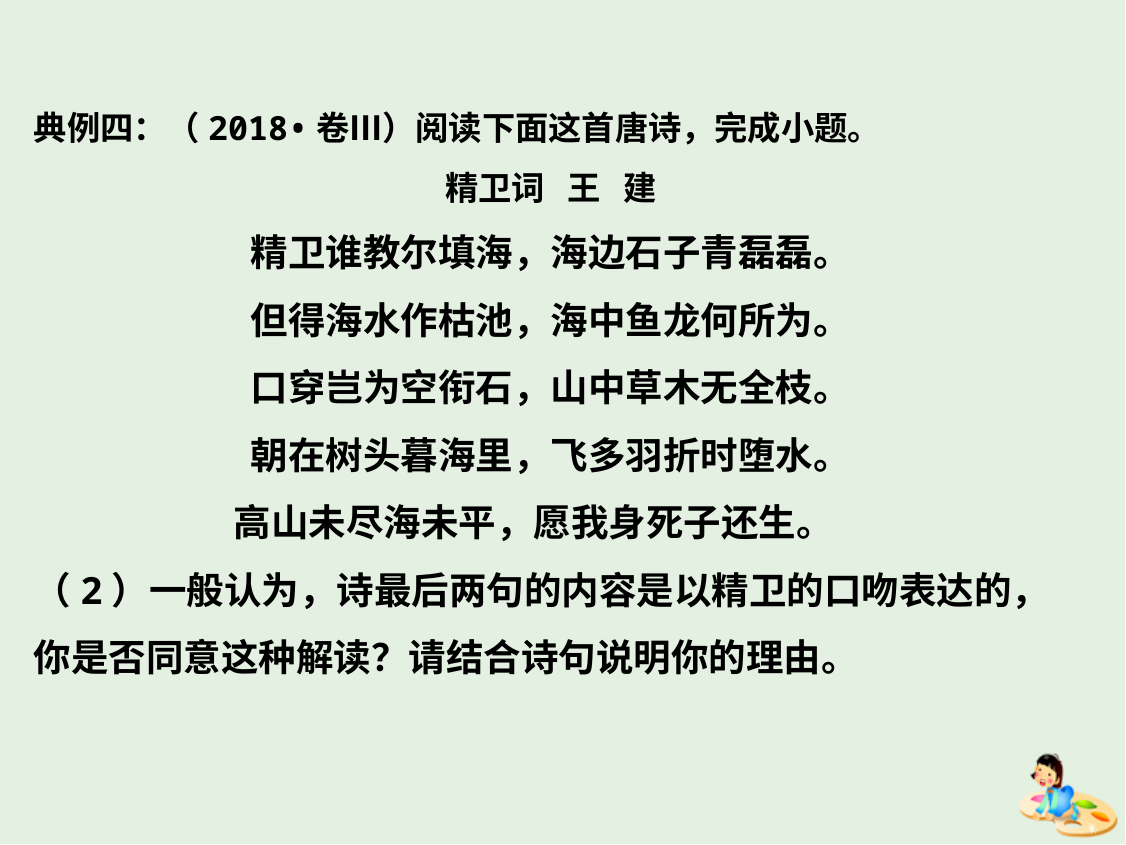

典例四：（2018•卷Ⅲ）阅读下面这首唐诗，完成小题。
精卫词   王   建
精卫谁教尔填海，海边石子青磊磊。
但得海水作枯池，海中鱼龙何所为。
口穿岂为空衔石，山中草木无全枝。
朝在树头暮海里，飞多羽折时堕水。
高山未尽海未平，愿我身死子还生。
（2）一般认为，诗最后两句的内容是以精卫的口吻表达的，你是否同意这种解读？请结合诗句说明你的理由。